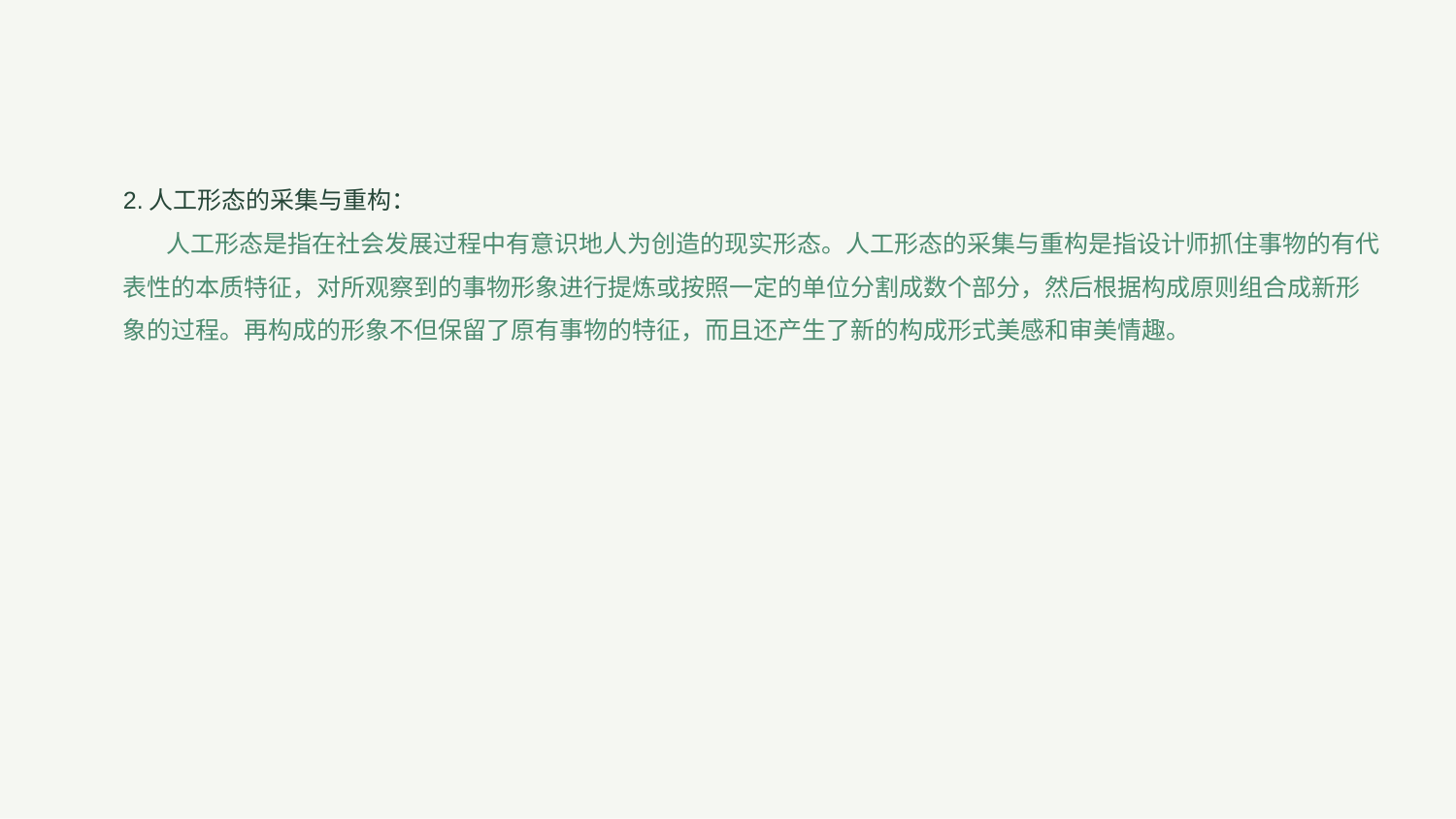

2.人工形态的采集与重构：
       人工形态是指在社会发展过程中有意识地人为创造的现实形态。人工形态的采集与重构是指设计师抓住事物的有代表性的本质特征，对所观察到的事物形象进行提炼或按照一定的单位分割成数个部分，然后根据构成原则组合成新形象的过程。再构成的形象不但保留了原有事物的特征，而且还产生了新的构成形式美感和审美情趣。